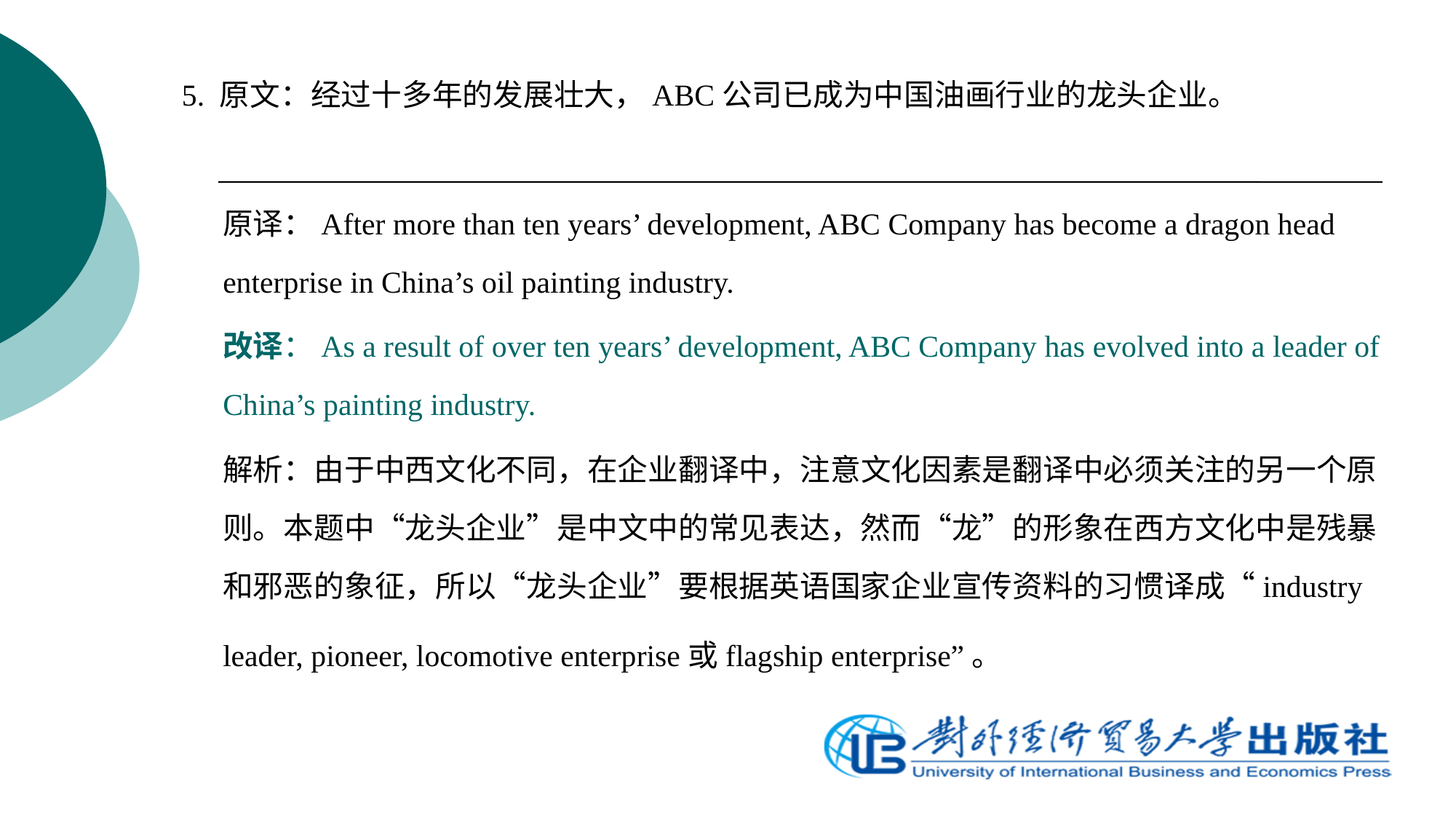

5. 原文：经过十多年的发展壮大，ABC公司已成为中国油画行业的龙头企业。

	原译：After more than ten years’ development, ABC Company has become a dragon head enterprise in China’s oil painting industry.
	改译：As a result of over ten years’ development, ABC Company has evolved into a leader of China’s painting industry.
	解析：由于中西文化不同，在企业翻译中，注意文化因素是翻译中必须关注的另一个原则。本题中“龙头企业”是中文中的常见表达，然而“龙”的形象在西方文化中是残暴和邪恶的象征，所以“龙头企业”要根据英语国家企业宣传资料的习惯译成“industry leader, pioneer, locomotive enterprise或flagship enterprise”。